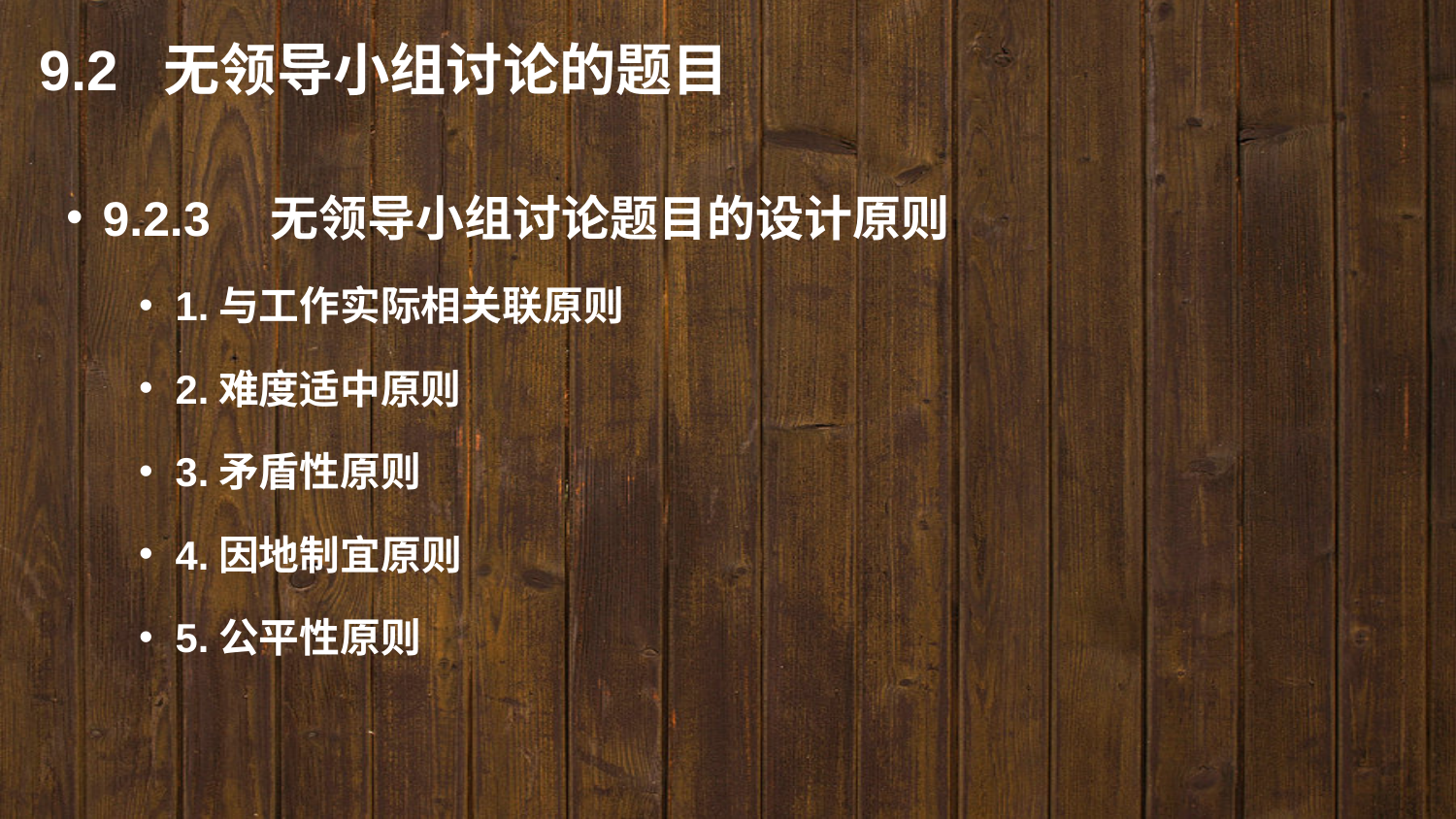

9.2  无领导小组讨论的题目
9.2.3　无领导小组讨论题目的设计原则
1.与工作实际相关联原则
2.难度适中原则
3.矛盾性原则
4.因地制宜原则
5.公平性原则